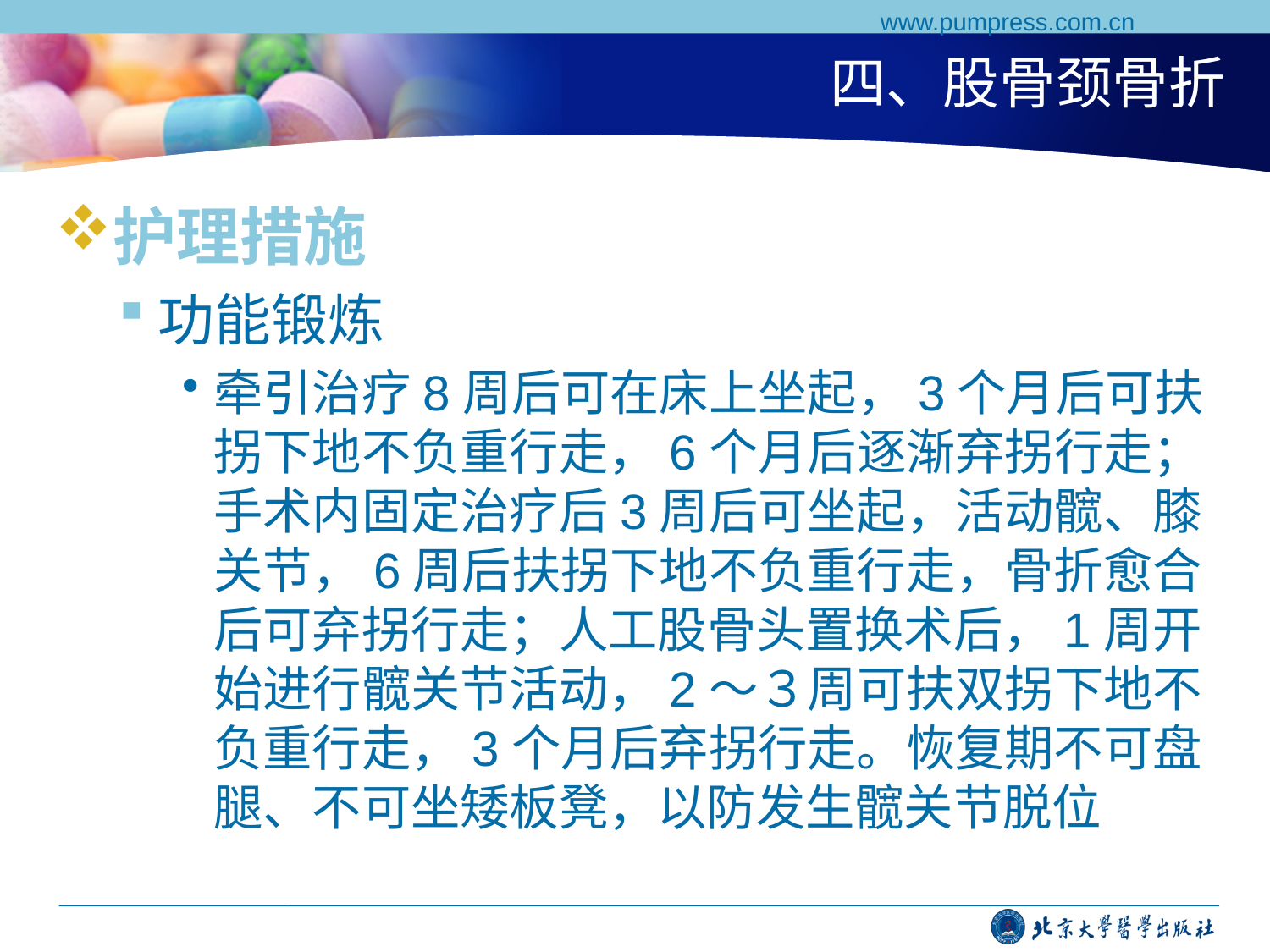

www.pumpress.com.cn
# 四、股骨颈骨折
护理措施
功能锻炼
牵引治疗8周后可在床上坐起，3个月后可扶拐下地不负重行走，6个月后逐渐弃拐行走；手术内固定治疗后3周后可坐起，活动髋、膝关节，6周后扶拐下地不负重行走，骨折愈合后可弃拐行走；人工股骨头置换术后，1周开始进行髋关节活动，2～３周可扶双拐下地不负重行走，3个月后弃拐行走。恢复期不可盘腿、不可坐矮板凳，以防发生髋关节脱位